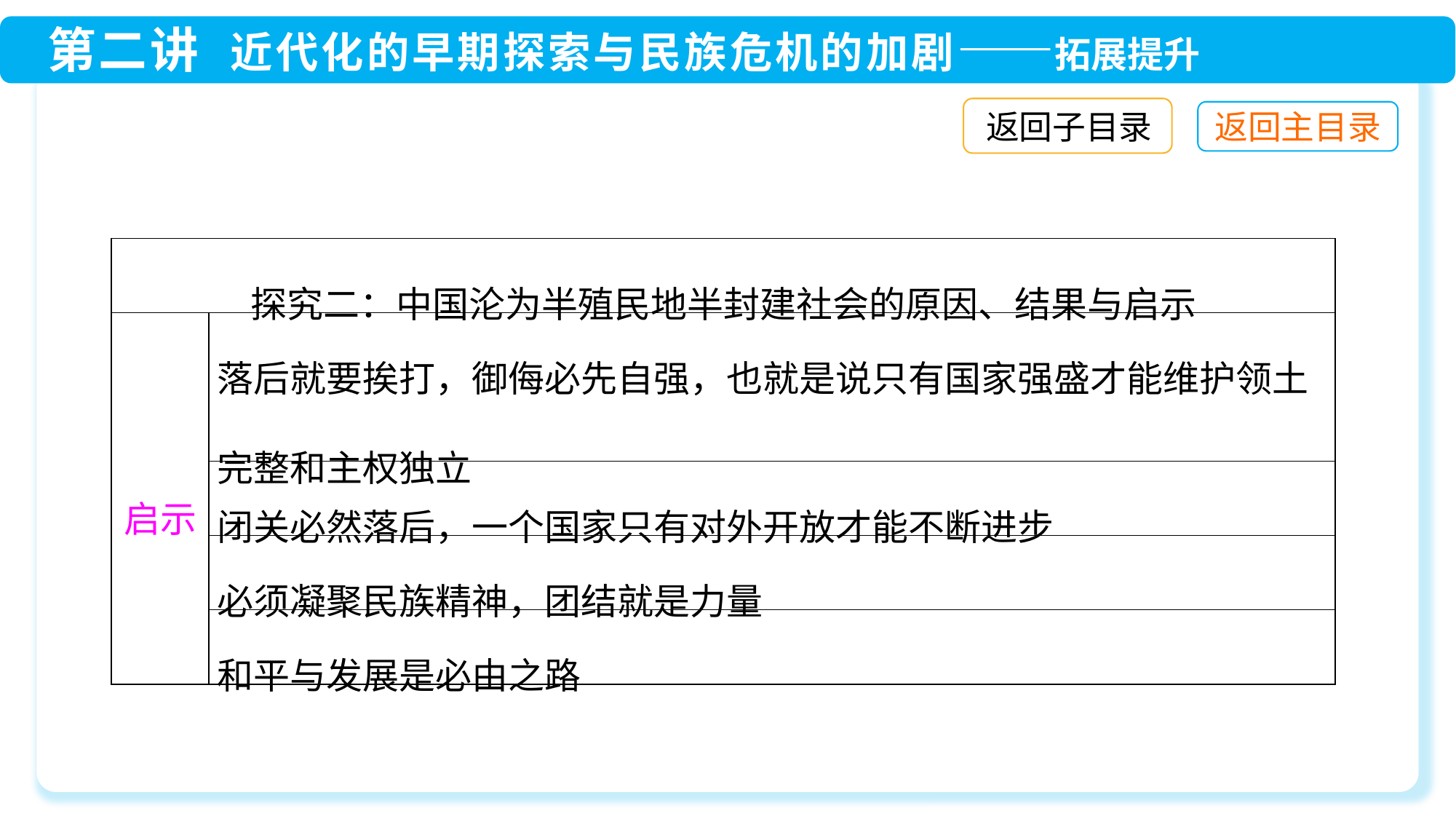

返回子目录
| 探究二：中国沦为半殖民地半封建社会的原因、结果与启示 |  |
| --- | --- |
| 启示 | 落后就要挨打，御侮必先自强，也就是说只有国家强盛才能维护领土完整和主权独立 |
|  | 闭关必然落后，一个国家只有对外开放才能不断进步 |
|  | 必须凝聚民族精神，团结就是力量 |
|  | 和平与发展是必由之路 |